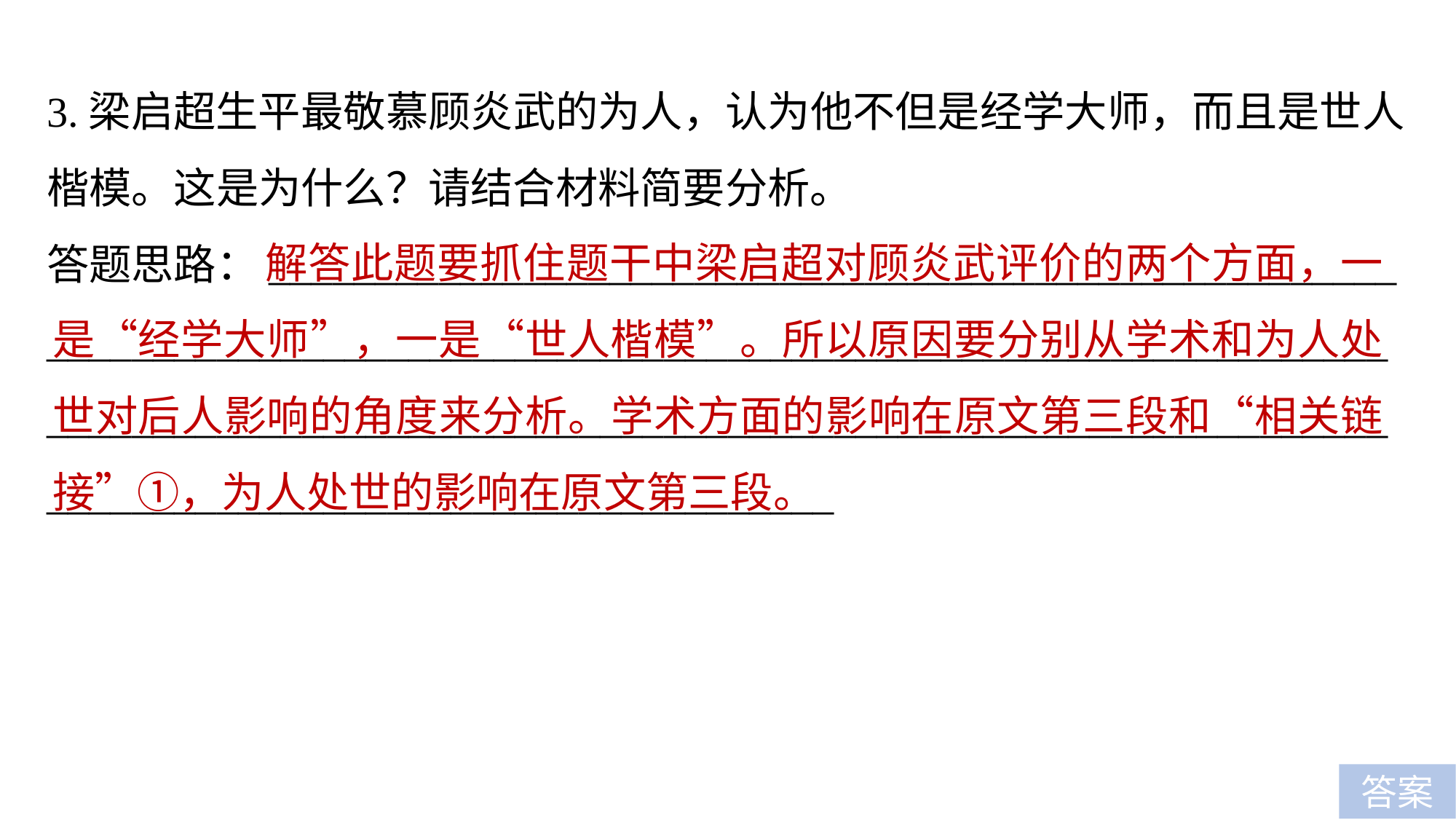

3.梁启超生平最敬慕顾炎武的为人，认为他不但是经学大师，而且是世人楷模。这是为什么？请结合材料简要分析。
答题思路：_____________________________________________________
___________________________________________________________________________________________________________________________________________________________________
                    解答此题要抓住题干中梁启超对顾炎武评价的两个方面，一是“经学大师”，一是“世人楷模”。所以原因要分别从学术和为人处世对后人影响的角度来分析。学术方面的影响在原文第三段和“相关链接”①，为人处世的影响在原文第三段。
答案